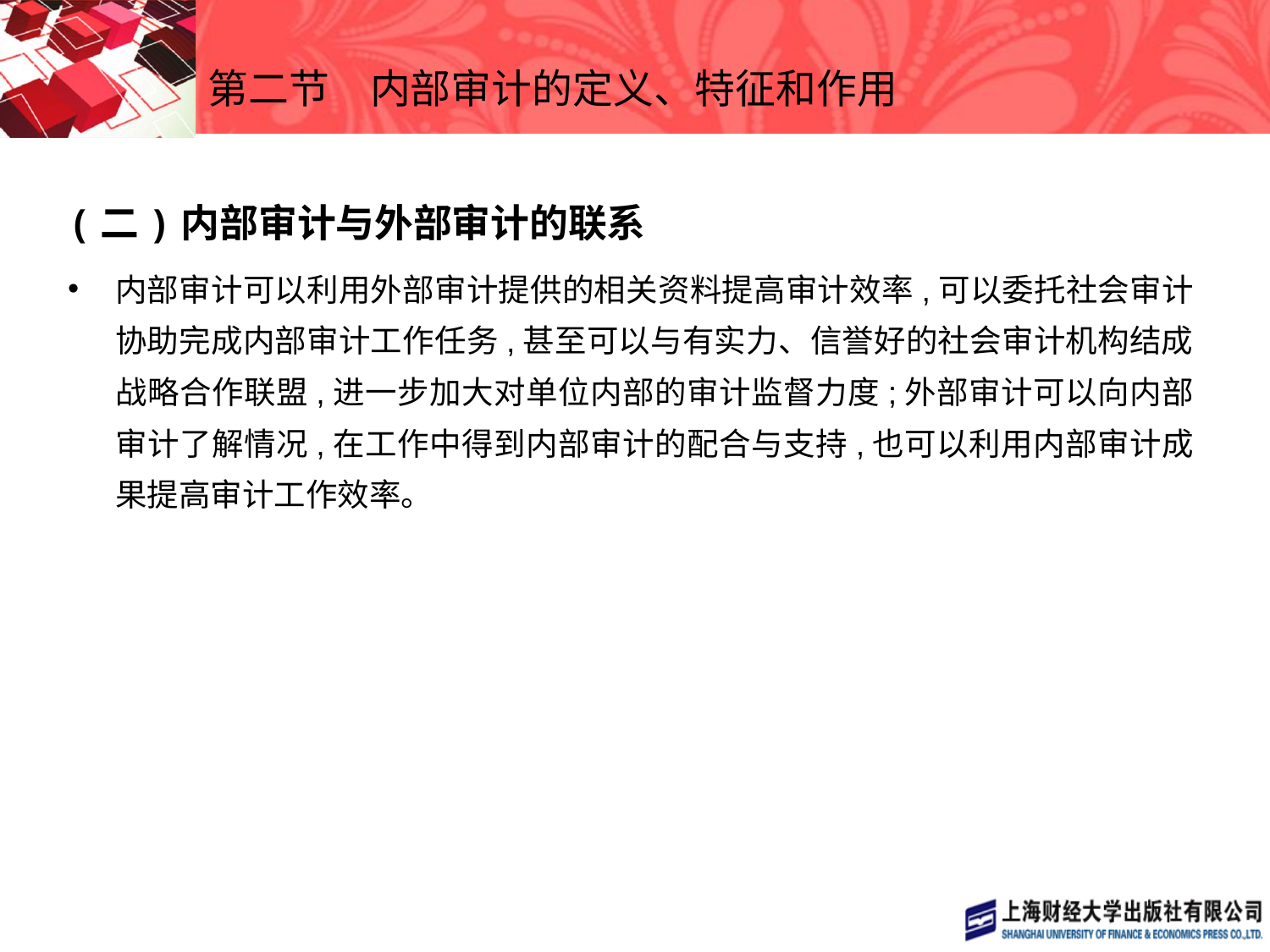

# 第二节　内部审计的定义、特征和作用
(二)内部审计与外部审计的联系
内部审计可以利用外部审计提供的相关资料提高审计效率,可以委托社会审计协助完成内部审计工作任务,甚至可以与有实力、信誉好的社会审计机构结成战略合作联盟,进一步加大对单位内部的审计监督力度;外部审计可以向内部审计了解情况,在工作中得到内部审计的配合与支持,也可以利用内部审计成果提高审计工作效率。